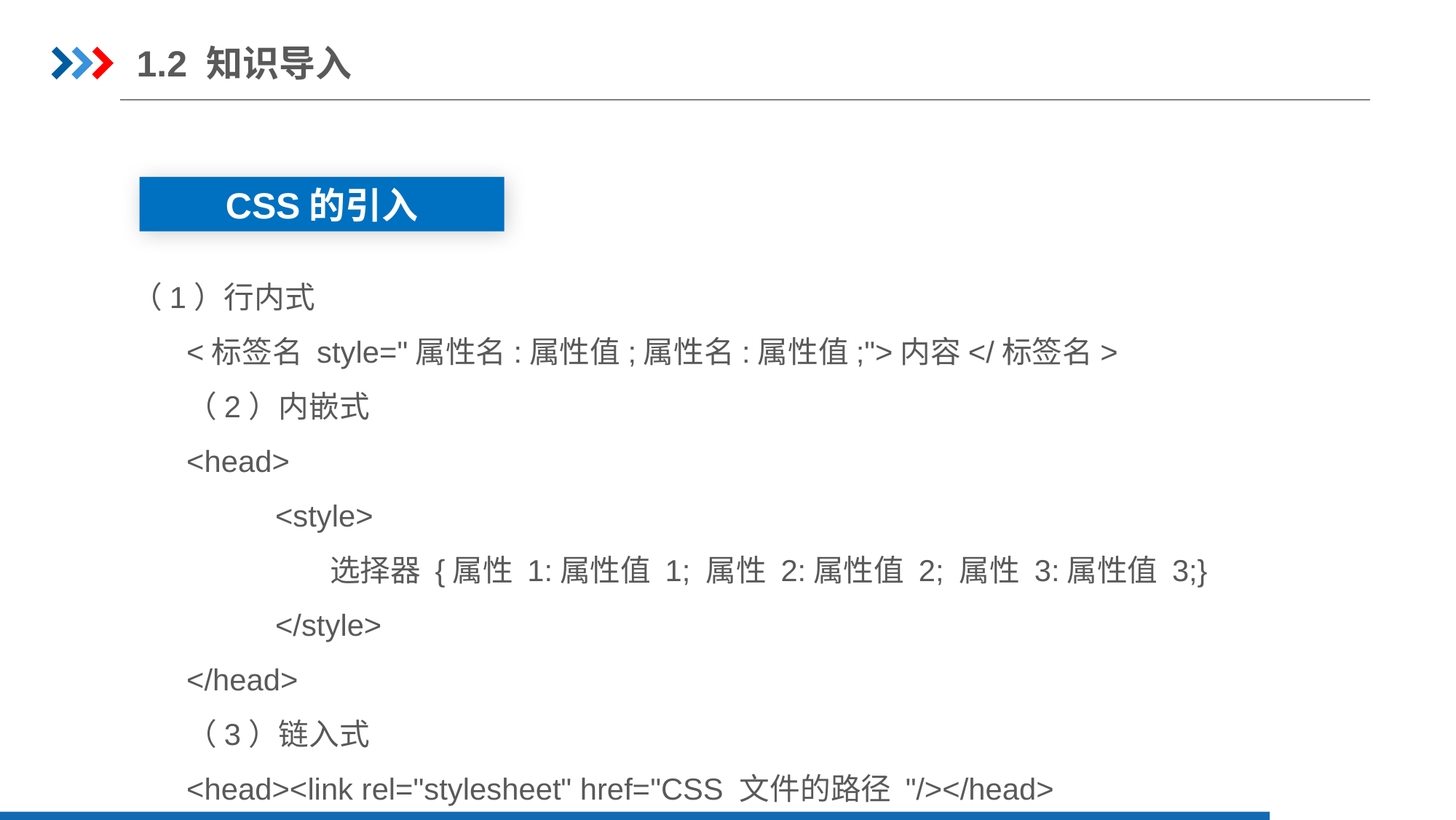

1.2 知识导入
CSS的引入
（1）行内式
<标签名 style="属性名:属性值;属性名:属性值;">内容</标签名>
（2）内嵌式
<head>
<style>
选择器 {属性 1:属性值 1; 属性 2:属性值 2; 属性 3:属性值 3;}
</style>
</head>
（3）链入式
<head><link rel="stylesheet" href="CSS 文件的路径 "/></head>